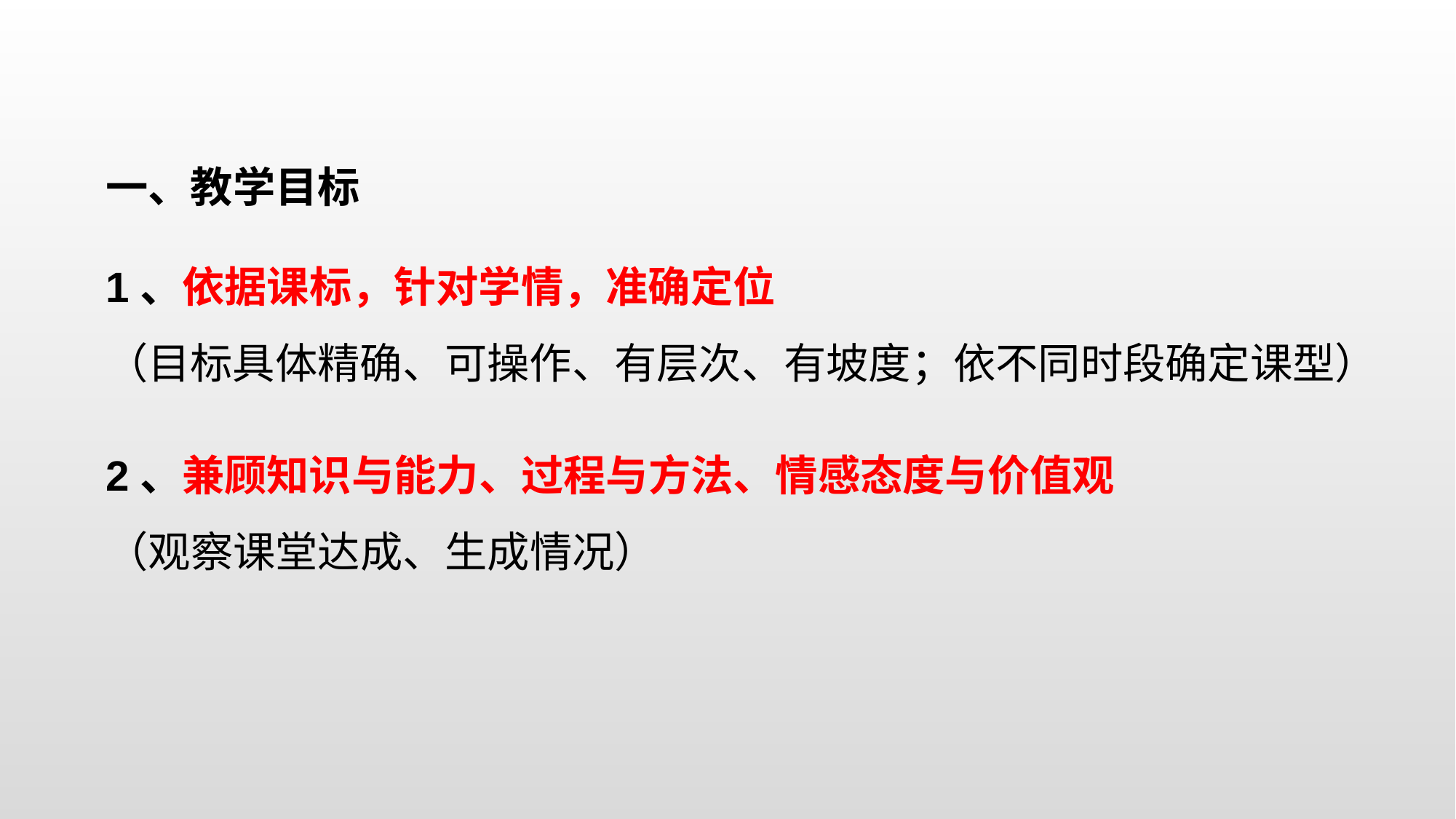

一、教学目标
1、依据课标，针对学情，准确定位
（目标具体精确、可操作、有层次、有坡度；依不同时段确定课型）
2、兼顾知识与能力、过程与方法、情感态度与价值观
（观察课堂达成、生成情况）